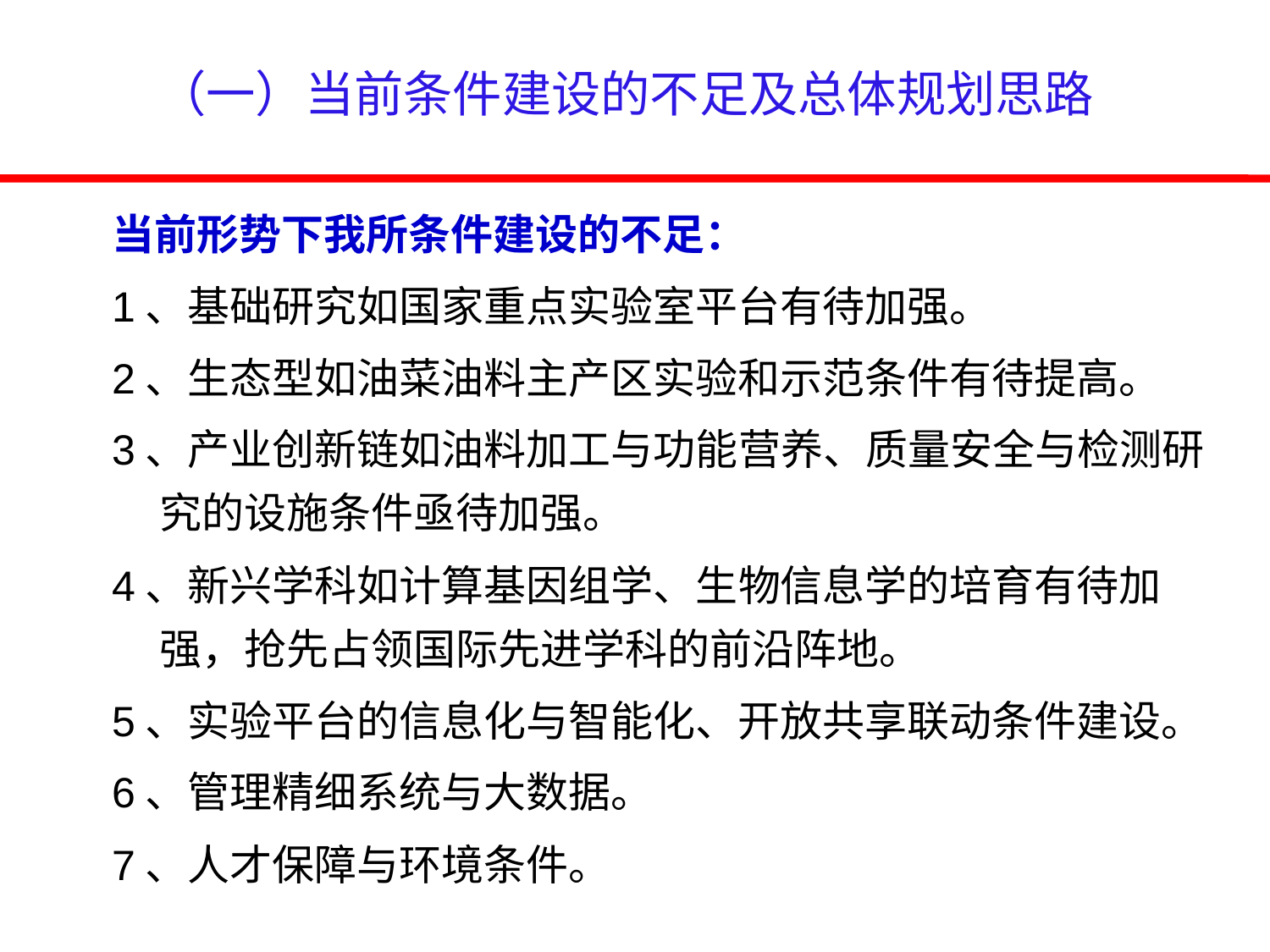

（一）当前条件建设的不足及总体规划思路

当前形势下我所条件建设的不足：
1、基础研究如国家重点实验室平台有待加强。
2、生态型如油菜油料主产区实验和示范条件有待提高。
3、产业创新链如油料加工与功能营养、质量安全与检测研究的设施条件亟待加强。
4、新兴学科如计算基因组学、生物信息学的培育有待加强，抢先占领国际先进学科的前沿阵地。
5、实验平台的信息化与智能化、开放共享联动条件建设。
6、管理精细系统与大数据。
7、人才保障与环境条件。